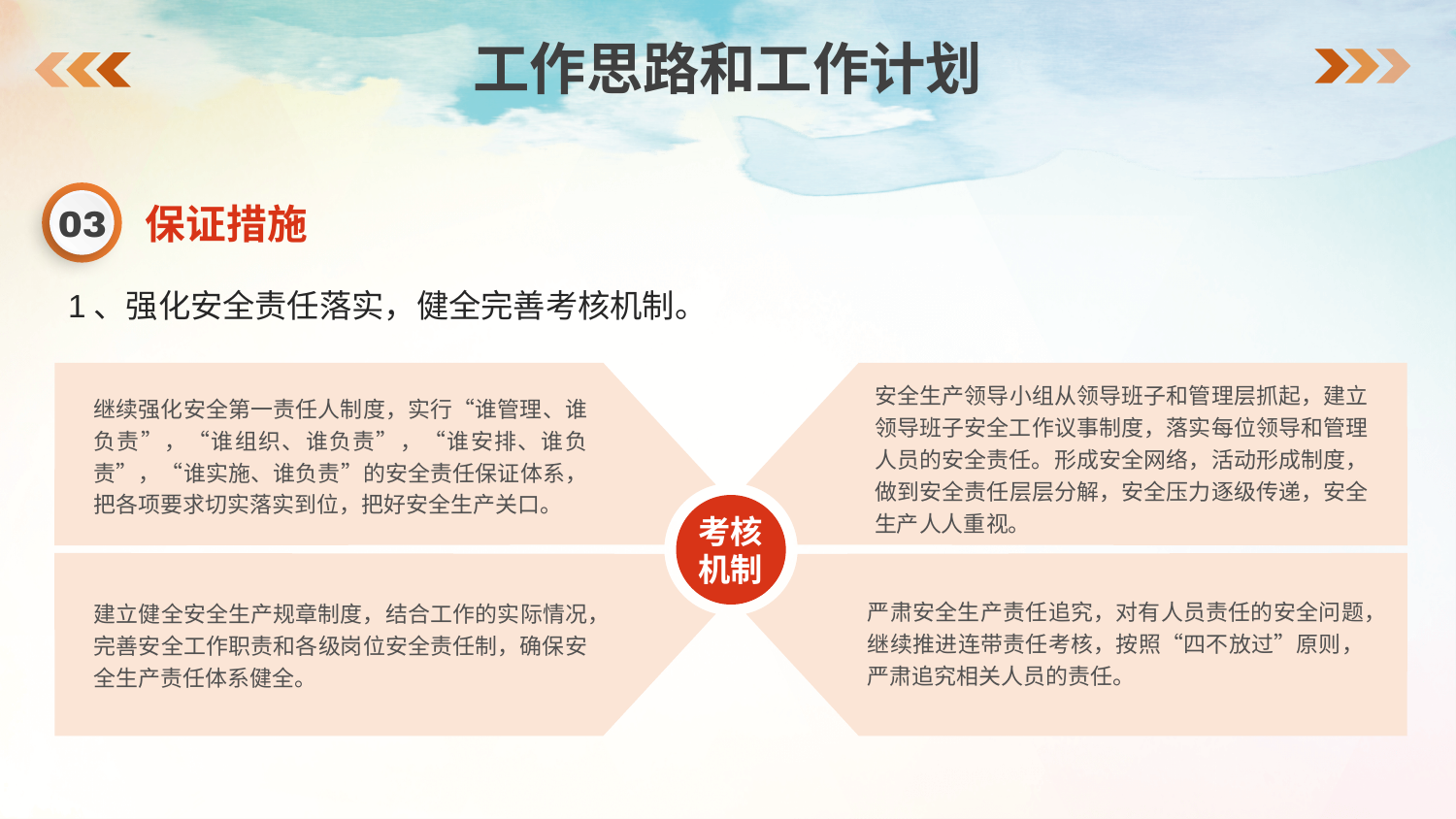

工作思路和工作计划

03
保证措施
1、强化安全责任落实，健全完善考核机制。

继续强化安全第一责任人制度，实行“谁管理、谁负责”，“谁组织、谁负责”，“谁安排、谁负责”，“谁实施、谁负责”的安全责任保证体系，把各项要求切实落实到位，把好安全生产关口。

安全生产领导小组从领导班子和管理层抓起，建立领导班子安全工作议事制度，落实每位领导和管理人员的安全责任。形成安全网络，活动形成制度，做到安全责任层层分解，安全压力逐级传递，安全生产人人重视。
考核
机制

建立健全安全生产规章制度，结合工作的实际情况，完善安全工作职责和各级岗位安全责任制，确保安全生产责任体系健全。

严肃安全生产责任追究，对有人员责任的安全问题，继续推进连带责任考核，按照“四不放过”原则，严肃追究相关人员的责任。